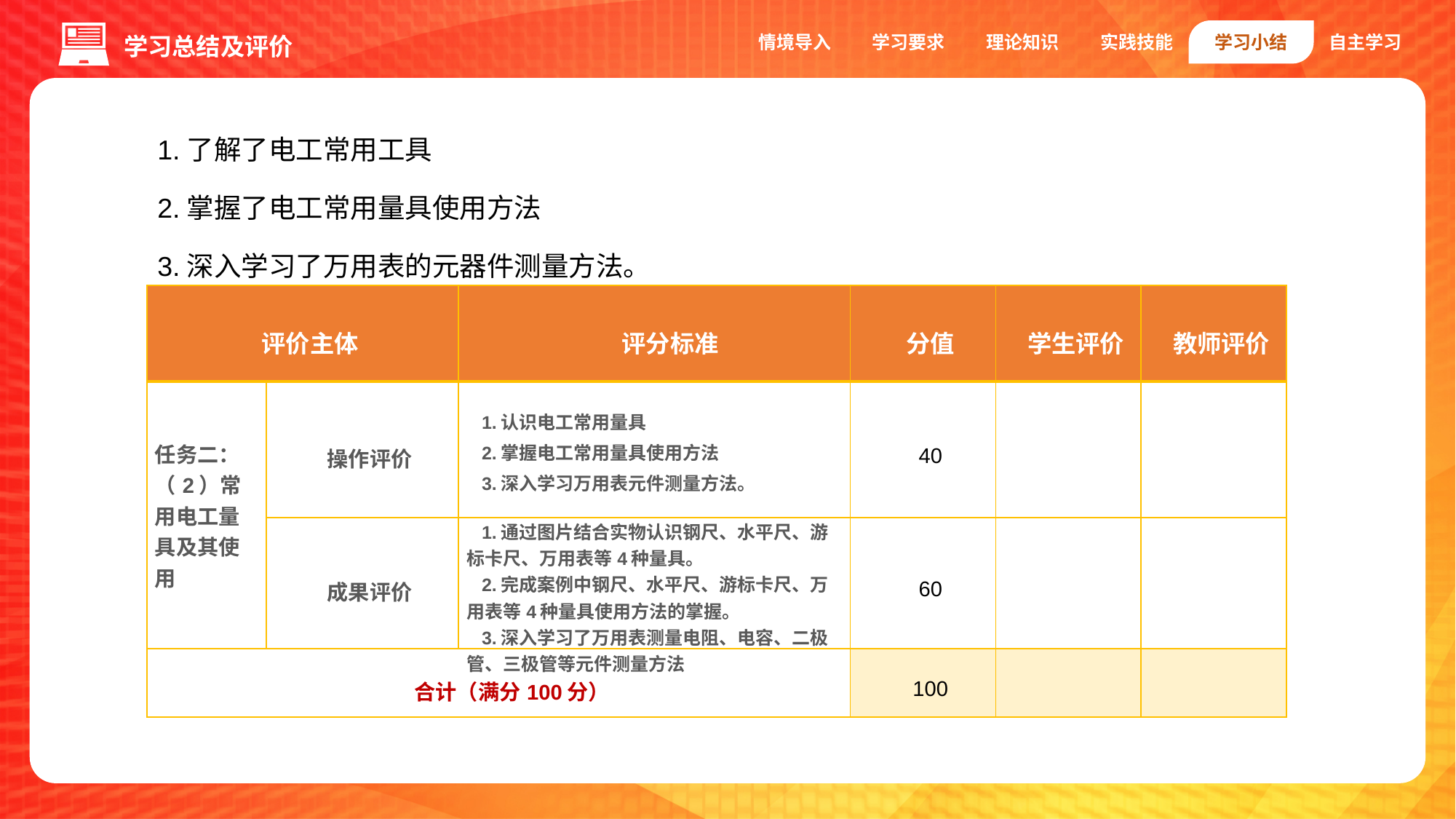

情境导入
学习要求
理论知识
实践技能
学习小结
自主学习

学习总结及评价
1.了解了电工常用工具
2.掌握了电工常用量具使用方法
3.深入学习了万用表的元器件测量方法。
| 评价主体 |  | 评分标准 | 分值 | 学生评价 | 教师评价 |
| --- | --- | --- | --- | --- | --- |
| 任务二： （2）常用电工量具及其使用 | 操作评价 | 1.认识电工常用量具 2.掌握电工常用量具使用方法 3.深入学习万用表元件测量方法。 | 40 |  |  |
|  | 成果评价 | 1.通过图片结合实物认识钢尺、水平尺、游标卡尺、万用表等4种量具。 2.完成案例中钢尺、水平尺、游标卡尺、万用表等4种量具使用方法的掌握。 3.深入学习了万用表测量电阻、电容、二极管、三极管等元件测量方法 | 60 |  |  |
| 合计（满分100分） |  |  | 100 |  |  |